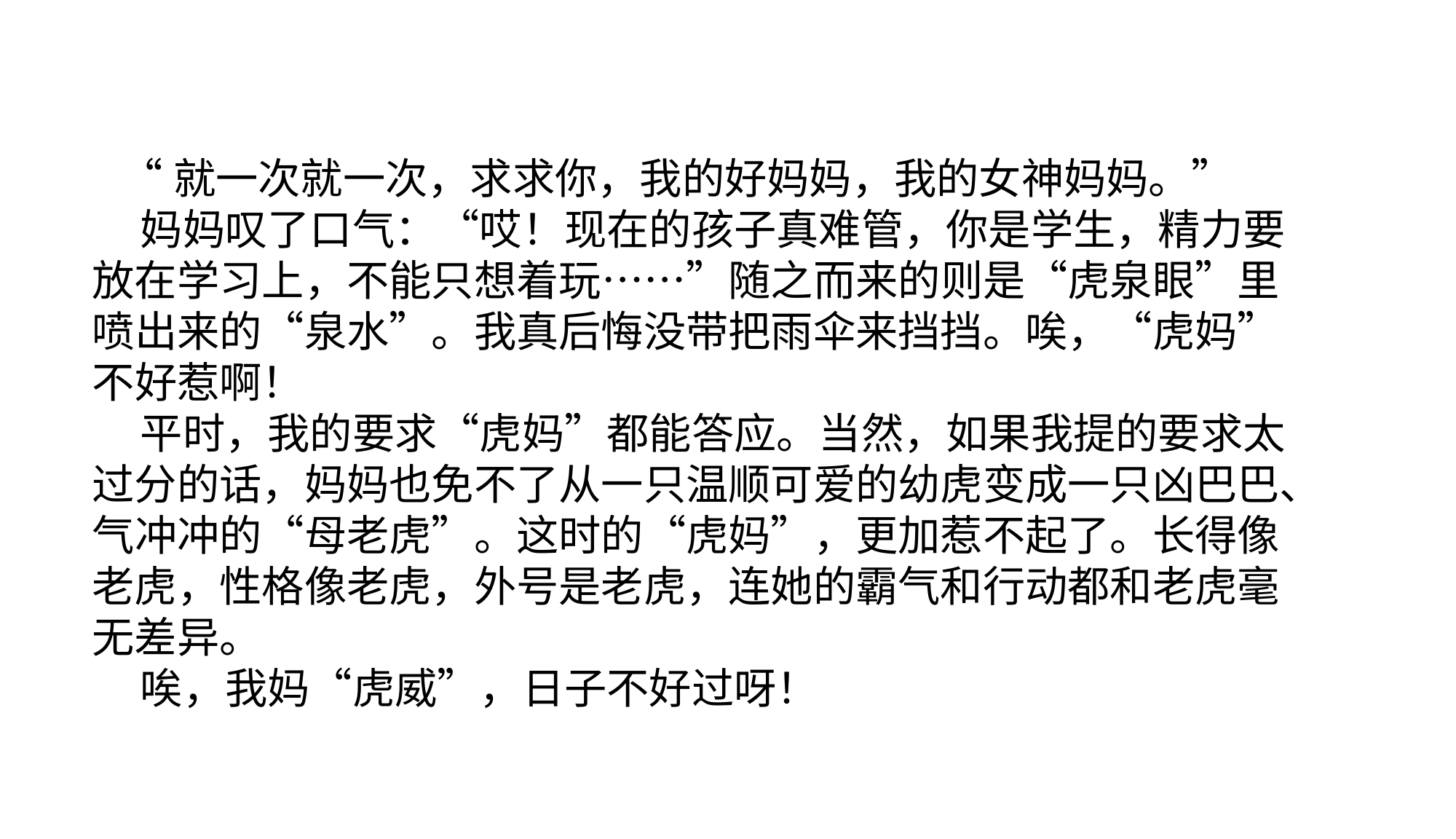

“就一次就一次，求求你，我的好妈妈，我的女神妈妈。”
    妈妈叹了口气：“哎！现在的孩子真难管，你是学生，精力要放在学习上，不能只想着玩……”随之而来的则是“虎泉眼”里喷出来的“泉水”。我真后悔没带把雨伞来挡挡。唉，“虎妈”不好惹啊！
    平时，我的要求“虎妈”都能答应。当然，如果我提的要求太过分的话，妈妈也免不了从一只温顺可爱的幼虎变成一只凶巴巴、气冲冲的“母老虎”。这时的“虎妈”，更加惹不起了。长得像老虎，性格像老虎，外号是老虎，连她的霸气和行动都和老虎毫无差异。
    唉，我妈“虎威”，日子不好过呀！